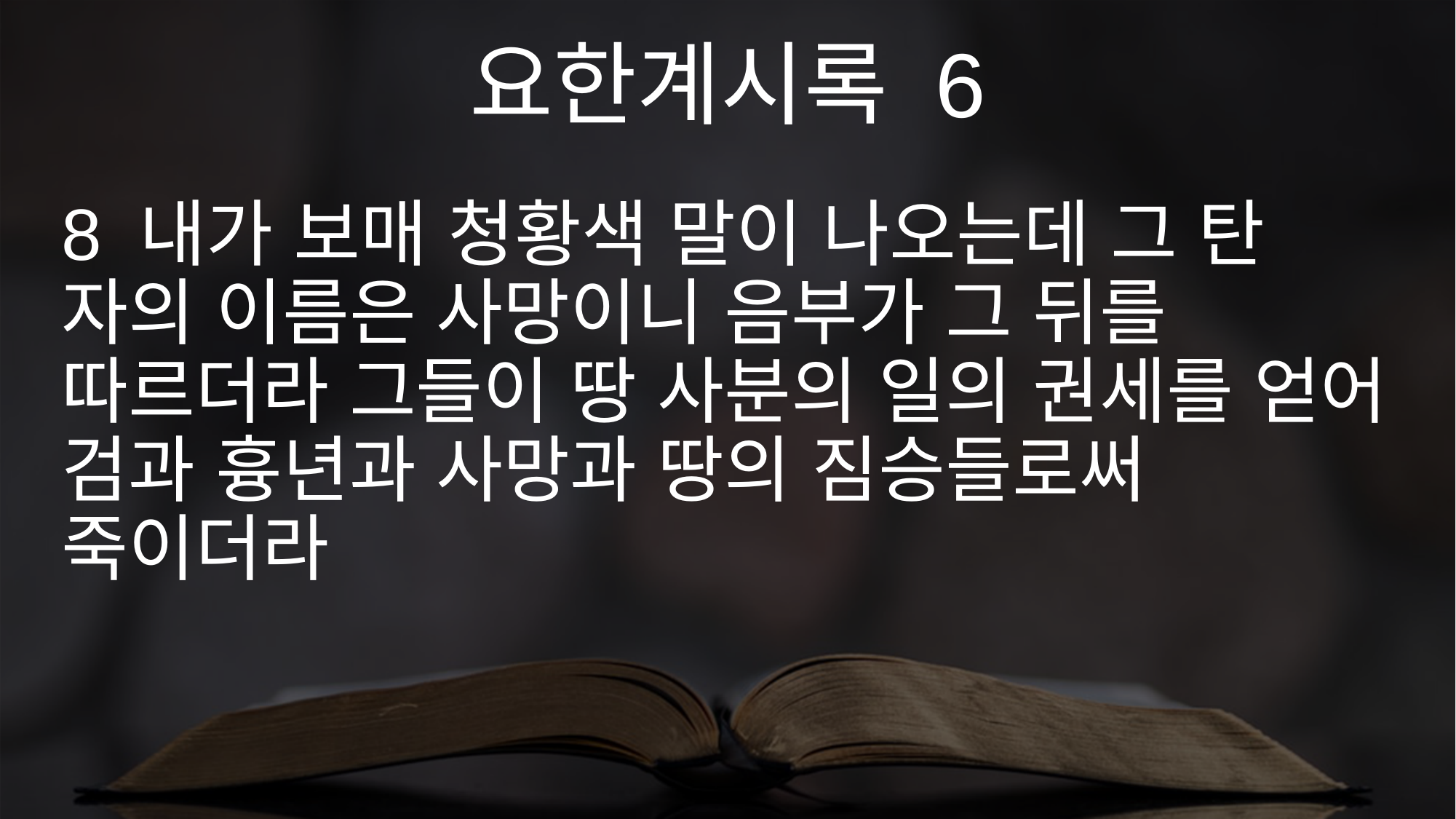

요한계시록 6
8 내가 보매 청황색 말이 나오는데 그 탄 자의 이름은 사망이니 음부가 그 뒤를 따르더라 그들이 땅 사분의 일의 권세를 얻어 검과 흉년과 사망과 땅의 짐승들로써 죽이더라